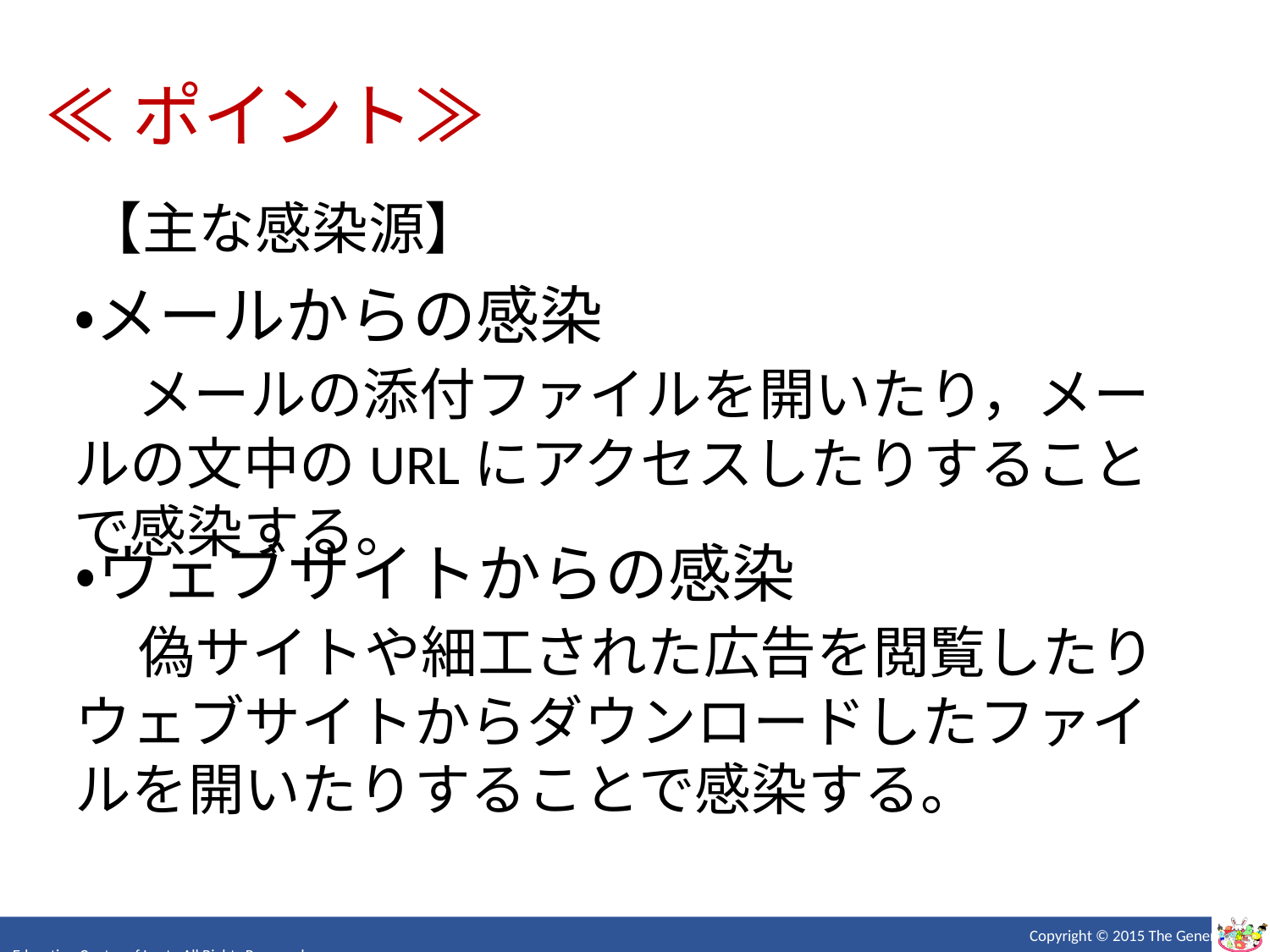

≪ポイント≫
【主な感染源】
・メールからの感染
　メールの添付ファイルを開いたり，メールの文中のURLにアクセスしたりすることで感染する。
・ウェブサイトからの感染
　偽サイトや細工された広告を閲覧したりウェブサイトからダウンロードしたファイルを開いたりすることで感染する。